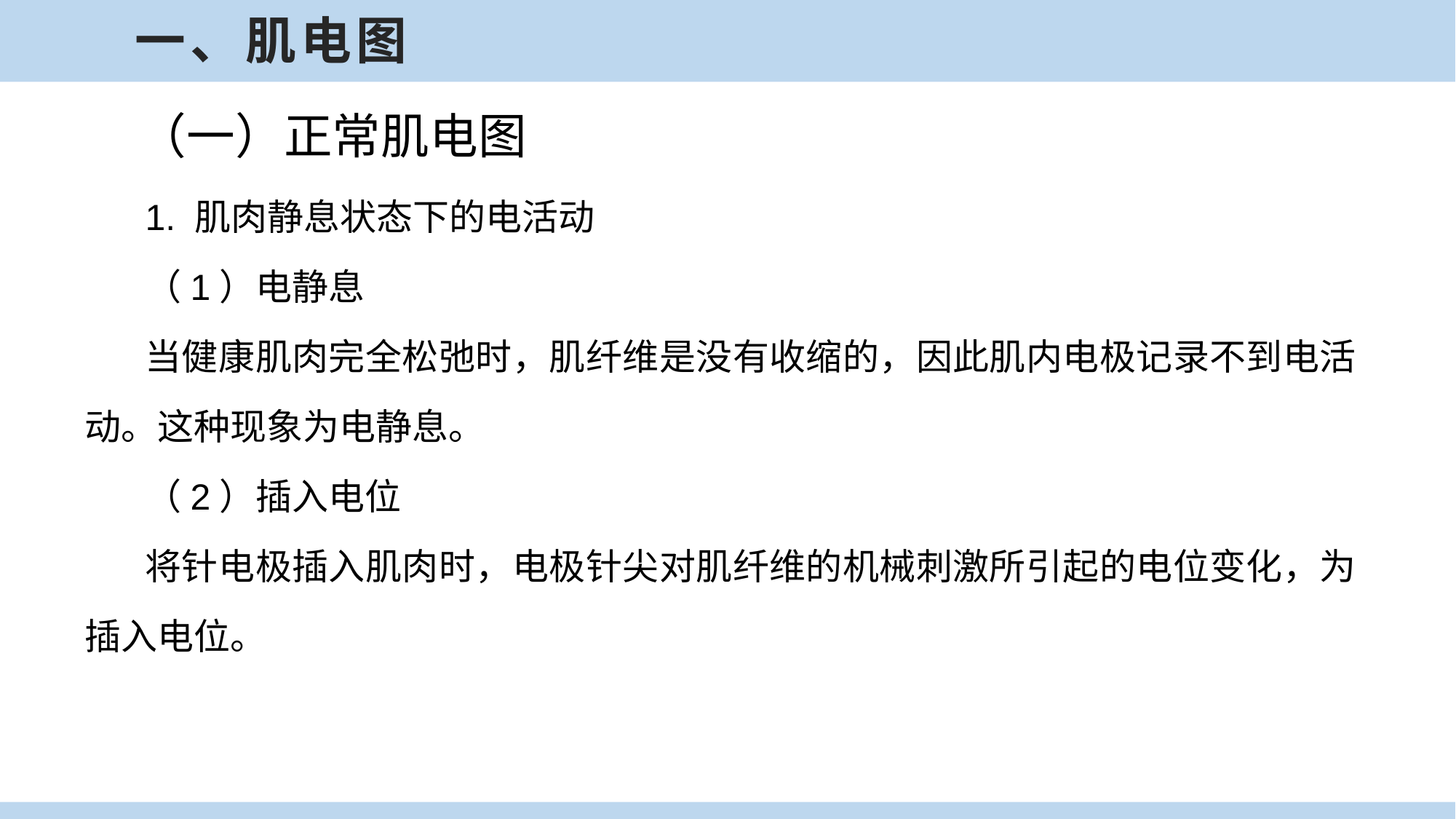

一、肌电图
（一）正常肌电图
1. 肌肉静息状态下的电活动
（1）电静息
当健康肌肉完全松弛时，肌纤维是没有收缩的，因此肌内电极记录不到电活动。这种现象为电静息。
（2）插入电位
将针电极插入肌肉时，电极针尖对肌纤维的机械刺激所引起的电位变化，为插入电位。